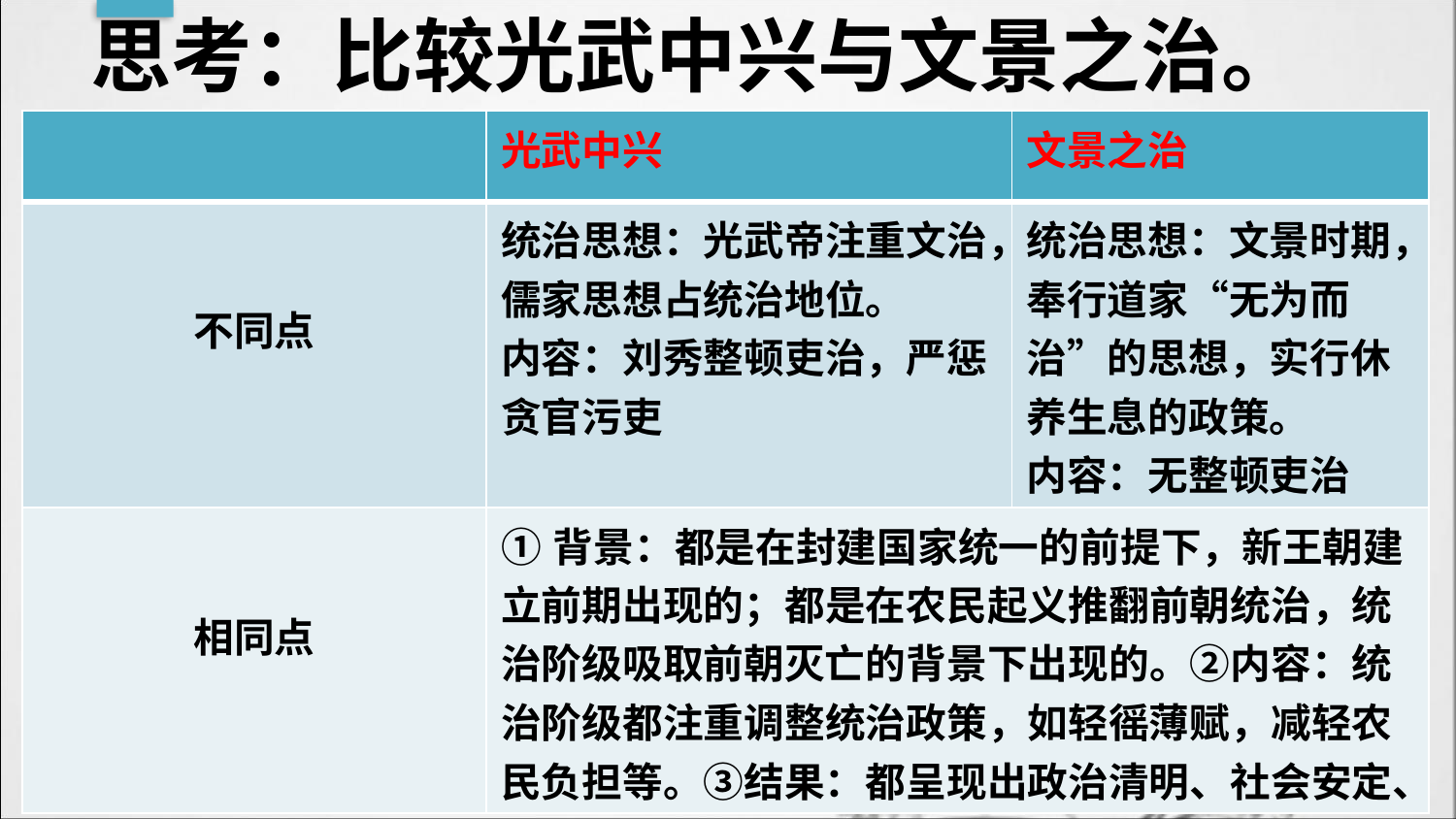

思考：比较光武中兴与文景之治。
|  | 光武中兴 | 文景之治 |
| --- | --- | --- |
| 不同点 | 统治思想：光武帝注重文治，儒家思想占统治地位。 内容：刘秀整顿吏治，严惩贪官污吏 | 统治思想：文景时期，奉行道家“无为而治”的思想，实行休养生息的政策。 内容：无整顿吏治 |
| 相同点 | ①背景：都是在封建国家统一的前提下，新王朝建立前期出现的；都是在农民起义推翻前朝统治，统治阶级吸取前朝灭亡的背景下出现的。②内容：统治阶级都注重调整统治政策，如轻徭薄赋，减轻农民负担等。③结果：都呈现出政治清明、社会安定、经济发展、国力强盛的局面。 |  |